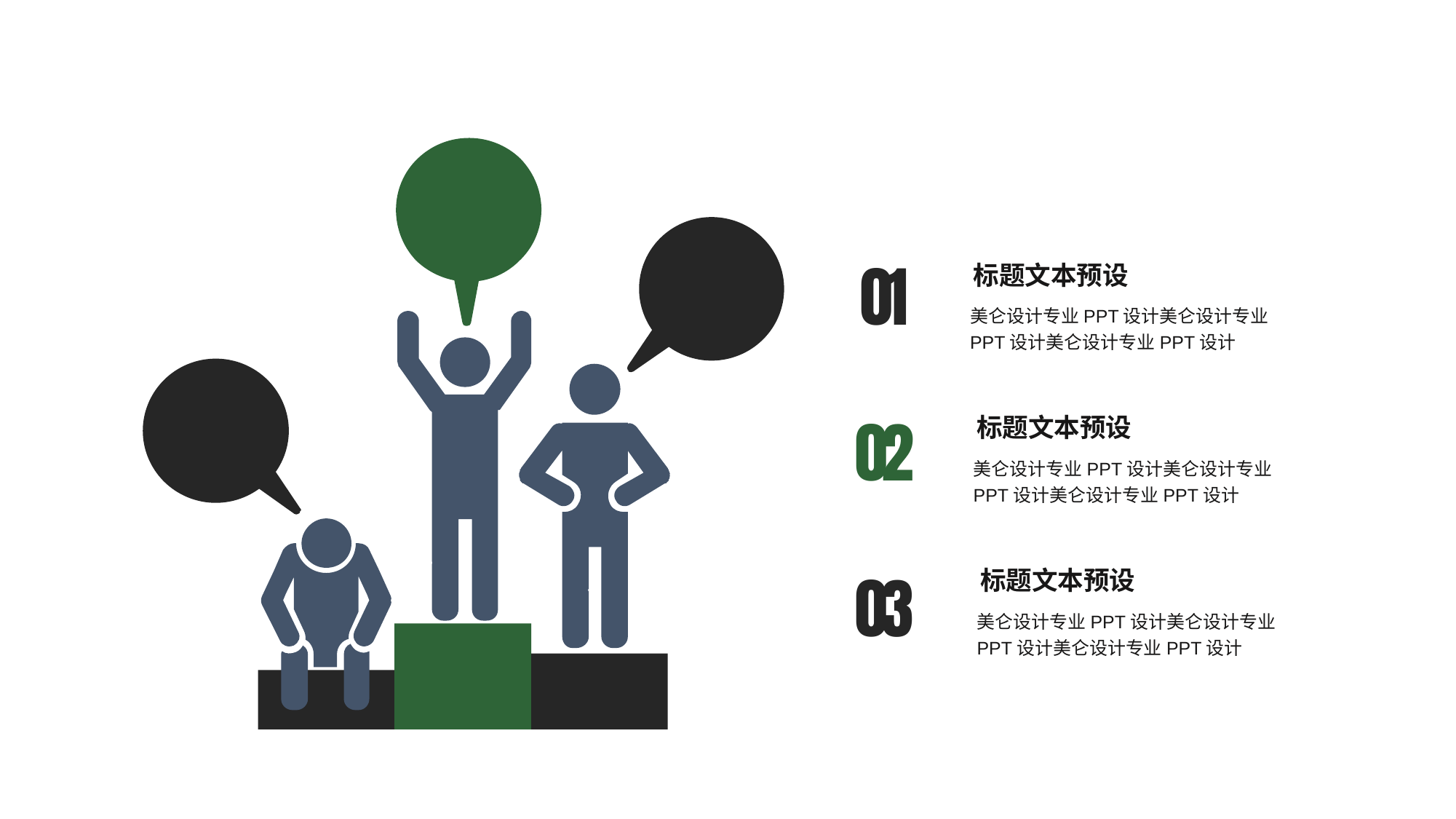

01
标题文本预设
美仑设计专业PPT设计美仑设计专业PPT设计美仑设计专业PPT设计
02
标题文本预设
美仑设计专业PPT设计美仑设计专业PPT设计美仑设计专业PPT设计
03
标题文本预设
美仑设计专业PPT设计美仑设计专业PPT设计美仑设计专业PPT设计